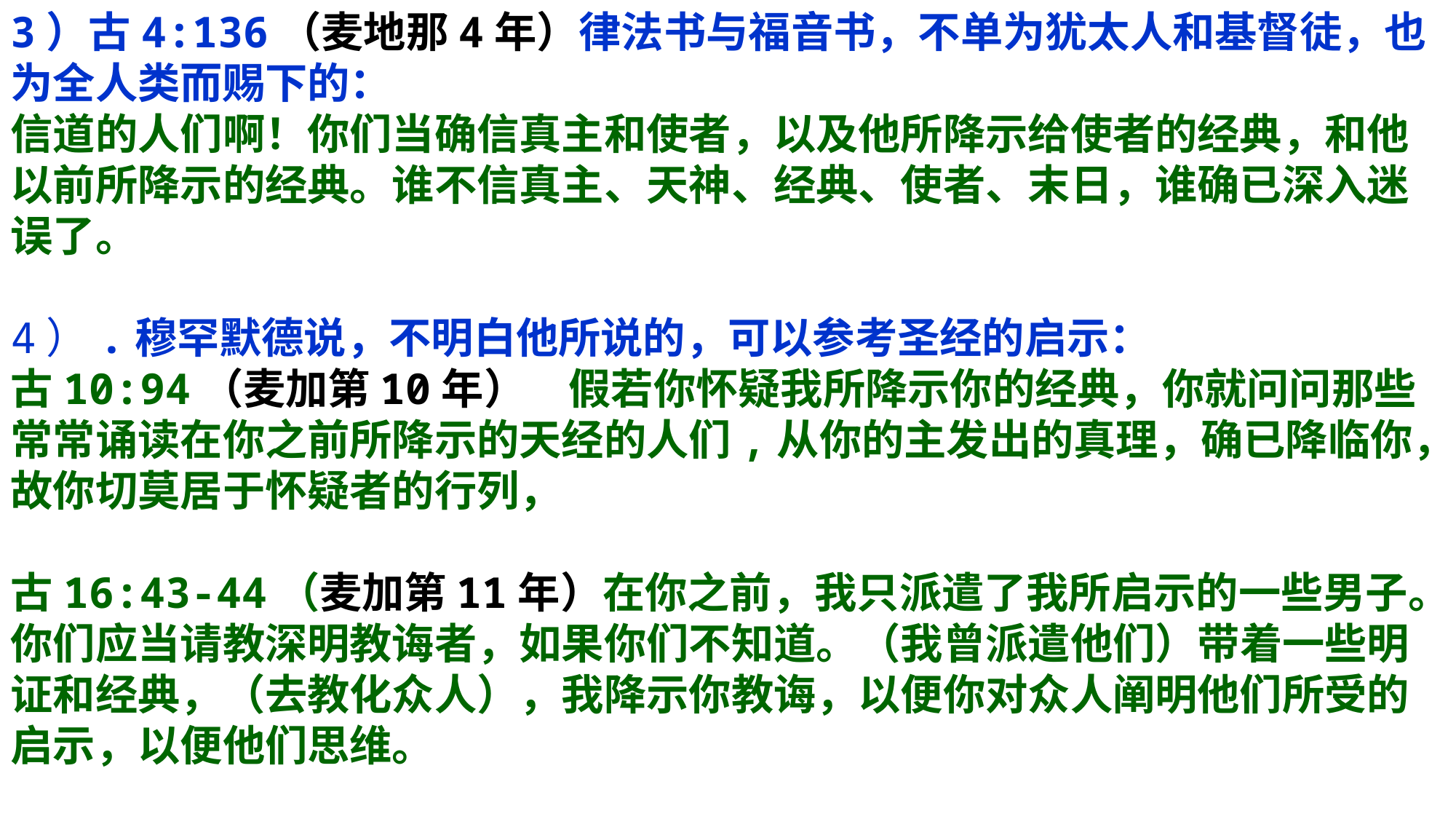

3）古4:136（麦地那4年）律法书与福音书，不单为犹太人和基督徒，也为全人类而赐下的：
信道的人们啊！你们当确信真主和使者，以及他所降示给使者的经典，和他以前所降示的经典。谁不信真主、天神、经典、使者、末日，谁确已深入迷误了。

4）.穆罕默德说，不明白他所说的，可以参考圣经的启示：
古10:94（麦加第10年）　假若你怀疑我所降示你的经典，你就问问那些常常诵读在你之前所降示的天经的人们,从你的主发出的真理，确已降临你，故你切莫居于怀疑者的行列，

古16:43-44（麦加第11年）在你之前，我只派遣了我所启示的一些男子。你们应当请教深明教诲者，如果你们不知道。（我曾派遣他们）带着一些明证和经典，（去教化众人），我降示你教诲，以便你对众人阐明他们所受的启示，以便他们思维。